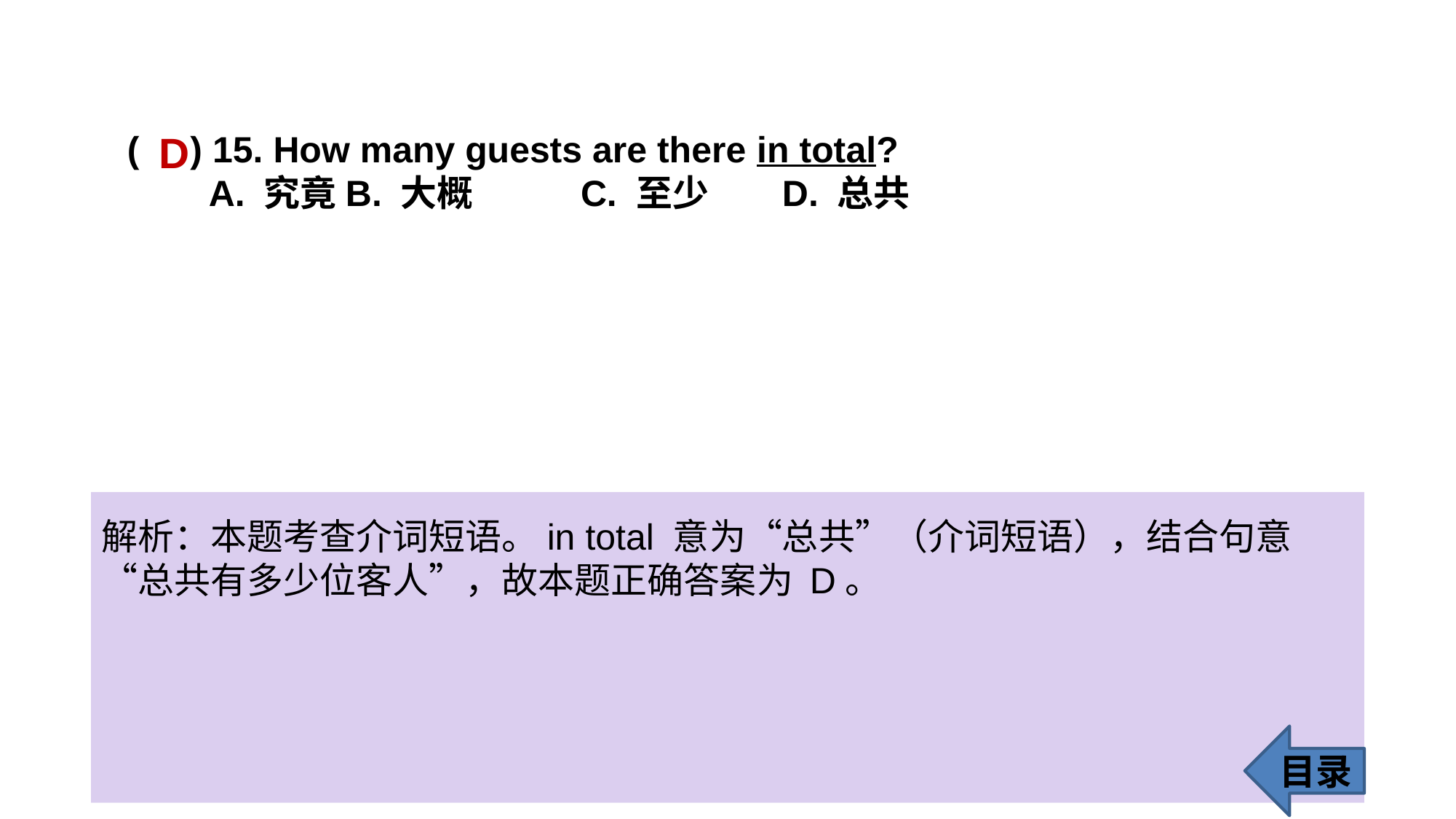

D
(     ) 15. How many guests are there in total?
        A. 究竟 	B. 大概	 C. 至少 	D. 总共

解析：本题考查介词短语。in total 意为“总共”（介词短语），结合句意“总共有多少位客人”，故本题正确答案为 D。
目录
19